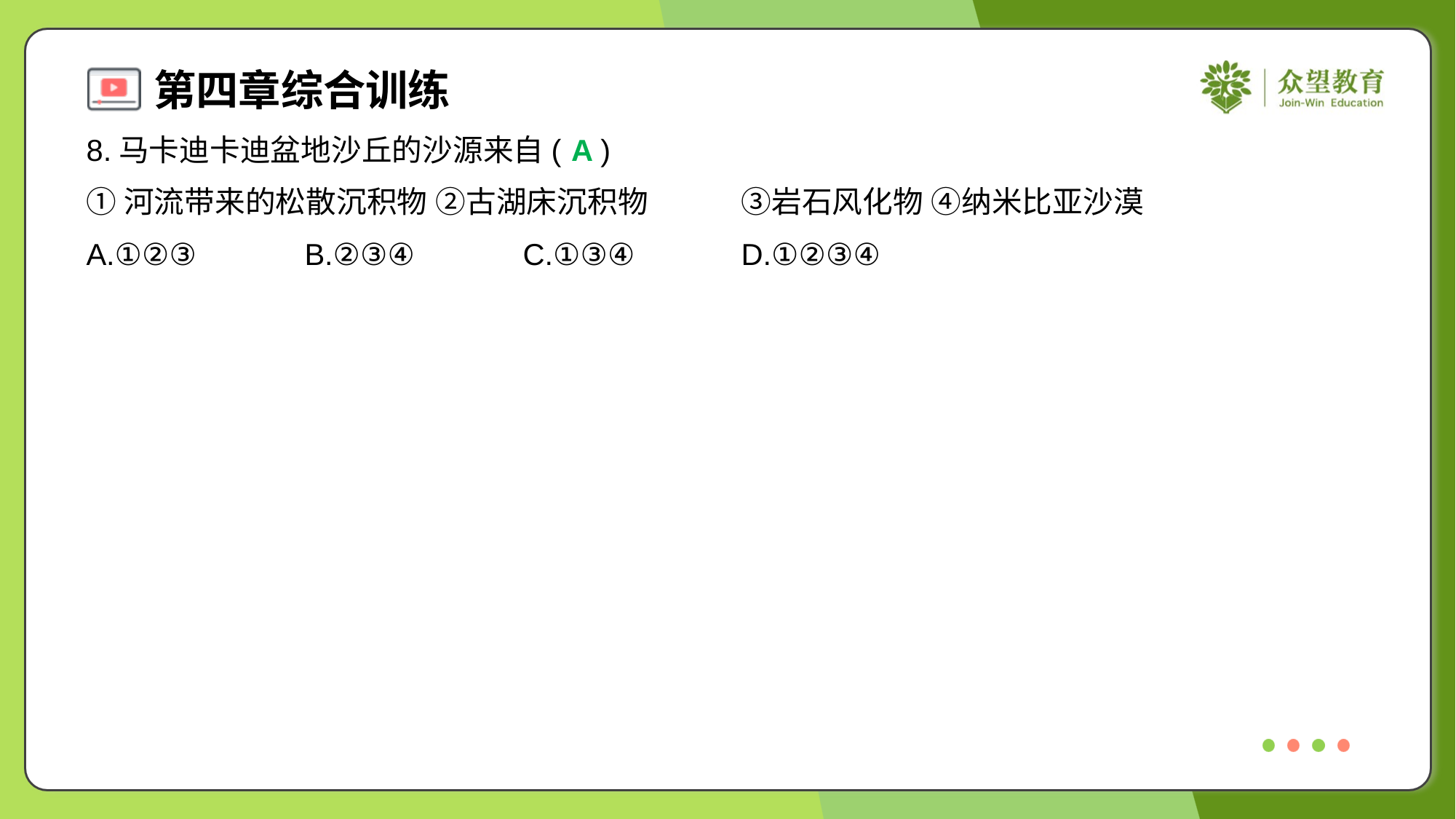

8.马卡迪卡迪盆地沙丘的沙源来自(     )
A
①河流带来的松散沉积物 ②古湖床沉积物	③岩石风化物 ④纳米比亚沙漠
A.①②③	B.②③④	C.①③④	D.①②③④